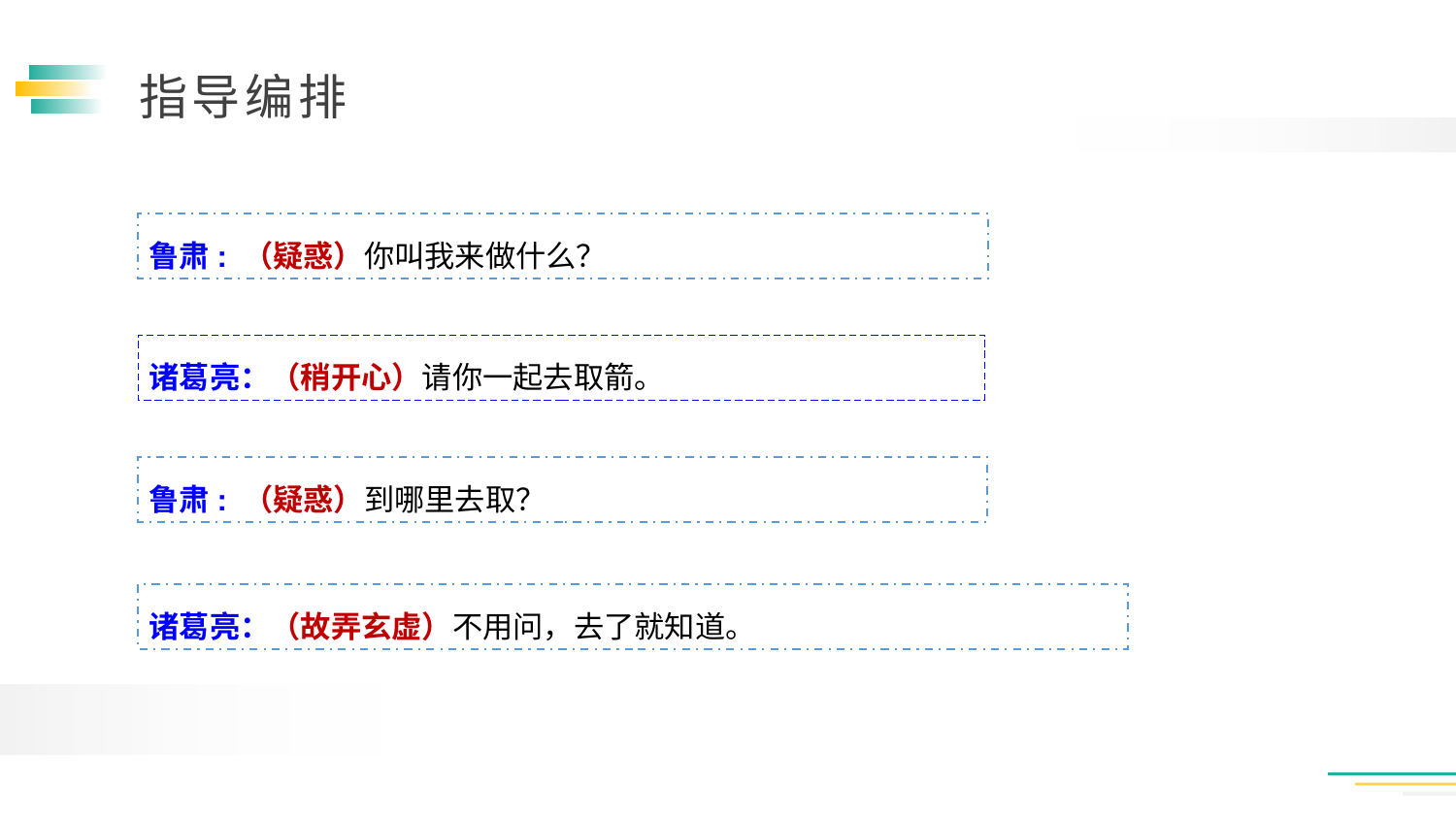

鲁肃: （疑惑）你叫我来做什么？
诸葛亮：（稍开心）请你一起去取箭。
鲁肃: （疑惑）到哪里去取？
诸葛亮：（故弄玄虚）不用问，去了就知道。